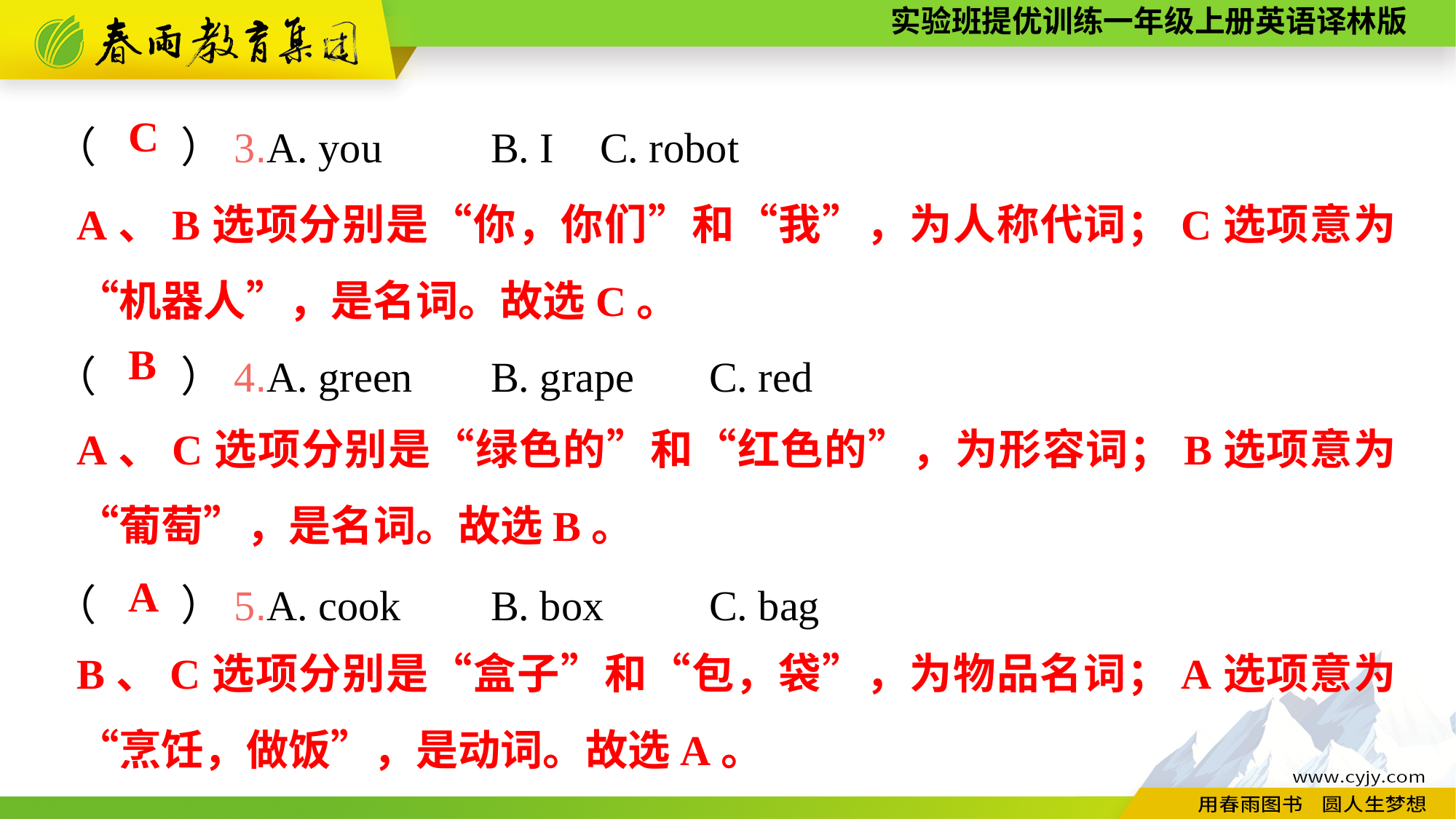

（　　）3.A. you	B. I	C. robot

（　　）4.A. green	B. grape	C. red

（　　）5.A. cook	B. box	C. bag
C
A、B选项分别是“你，你们”和“我”，为人称代词；C选项意为“机器人”，是名词。故选C。
B
A、C选项分别是“绿色的”和“红色的”，为形容词；B选项意为“葡萄”，是名词。故选B。
A
B、C选项分别是“盒子”和“包，袋”，为物品名词；A选项意为“烹饪，做饭”，是动词。故选A。